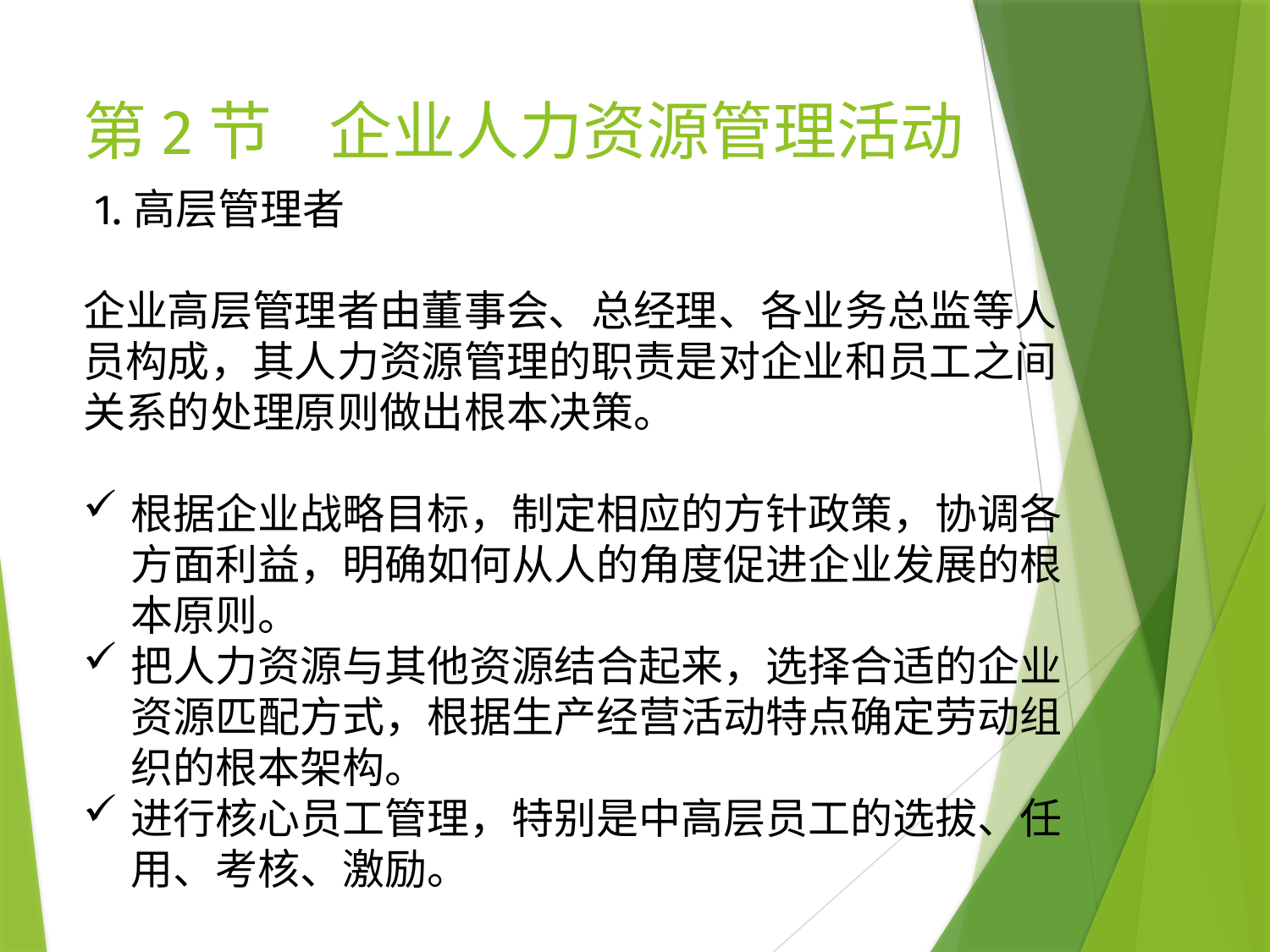

# 第2节    企业人力资源管理活动
 1.高层管理者

企业高层管理者由董事会、总经理、各业务总监等人员构成，其人力资源管理的职责是对企业和员工之间关系的处理原则做出根本决策。

根据企业战略目标，制定相应的方针政策，协调各方面利益，明确如何从人的角度促进企业发展的根本原则。
把人力资源与其他资源结合起来，选择合适的企业资源匹配方式，根据生产经营活动特点确定劳动组织的根本架构。
进行核心员工管理，特别是中高层员工的选拔、任用、考核、激励。